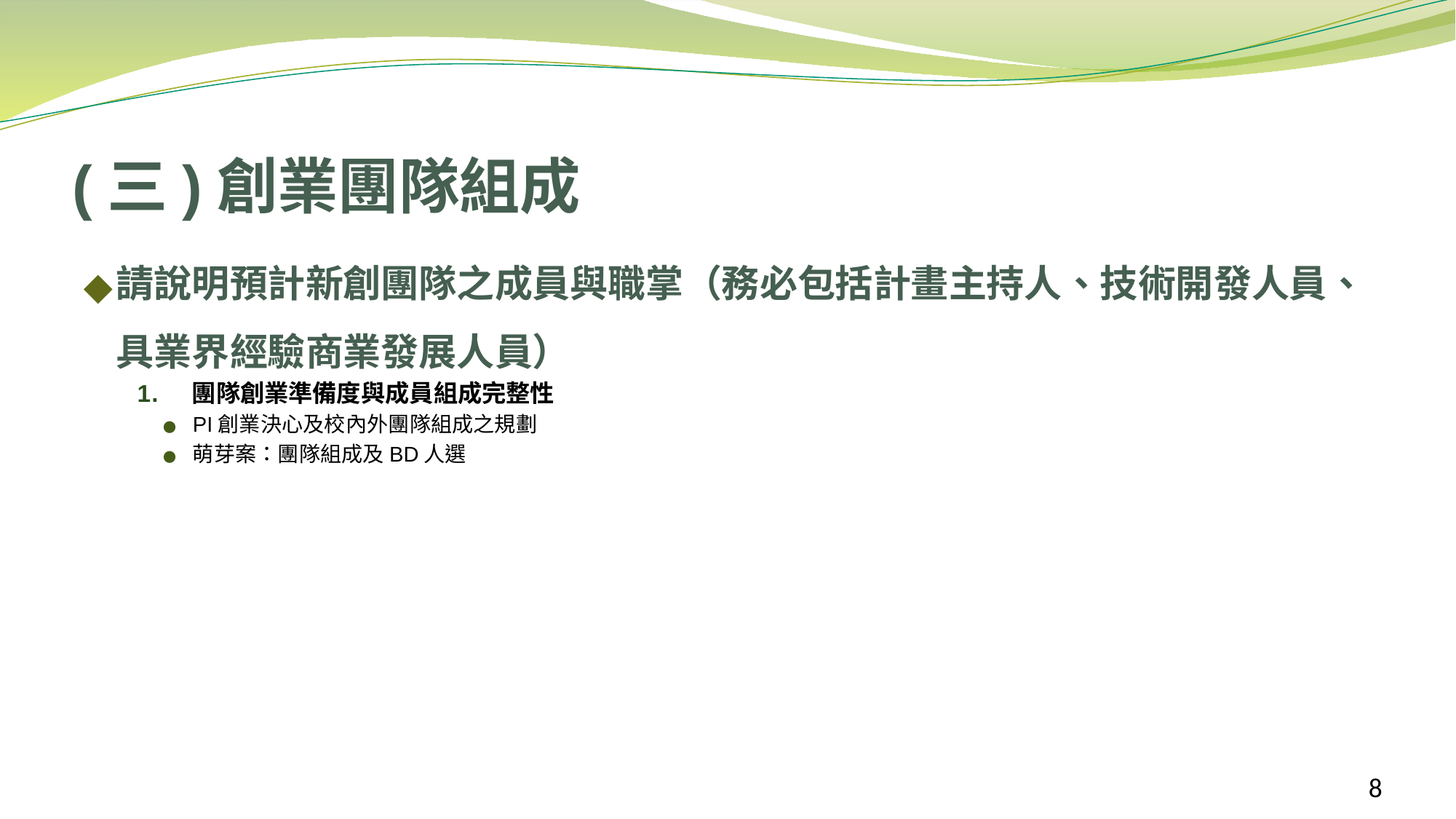

# (三)創業團隊組成
請說明預計新創團隊之成員與職掌（務必包括計畫主持人、技術開發人員、具業界經驗商業發展人員）
團隊創業準備度與成員組成完整性
PI創業決心及校內外團隊組成之規劃
萌芽案：團隊組成及BD人選

8